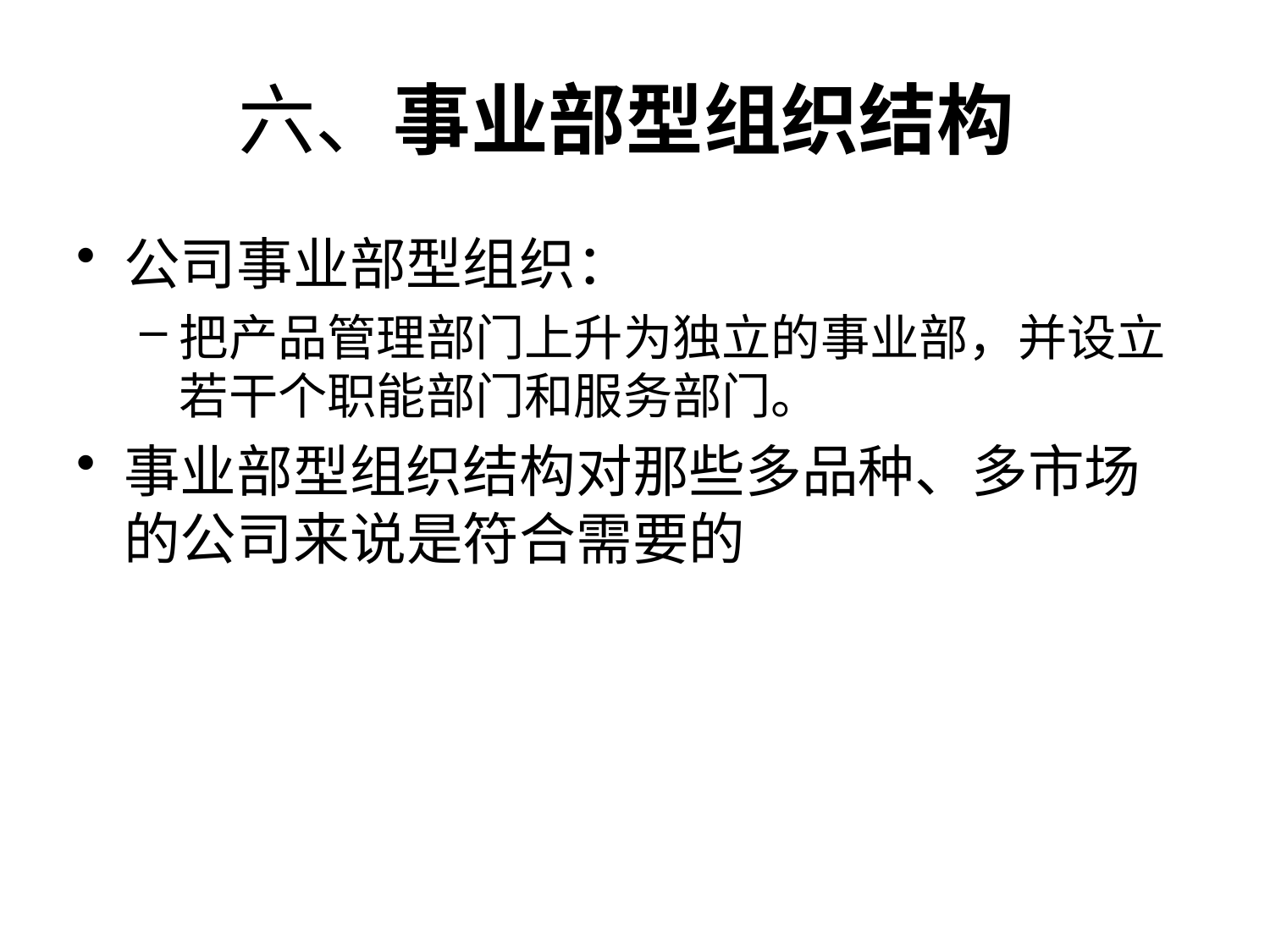

# 六、事业部型组织结构
公司事业部型组织：
把产品管理部门上升为独立的事业部，并设立若干个职能部门和服务部门。
事业部型组织结构对那些多品种、多市场的公司来说是符合需要的